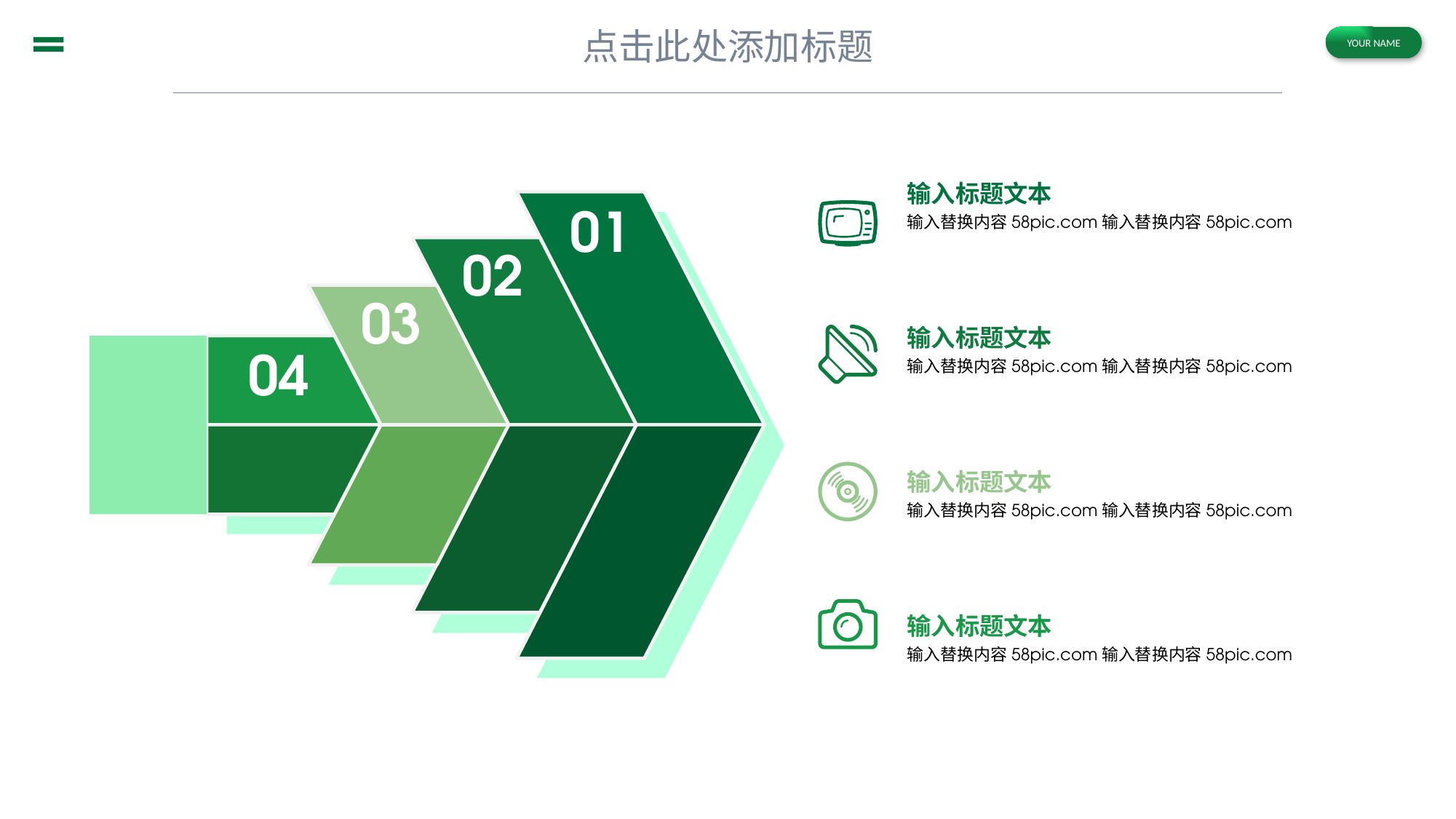

输入标题文本
输入替换内容58pic.com输入替换内容58pic.com

01

02

03

04

输入标题文本
输入替换内容58pic.com输入替换内容58pic.com

输入标题文本
输入替换内容58pic.com输入替换内容58pic.com

输入标题文本
输入替换内容58pic.com输入替换内容58pic.com